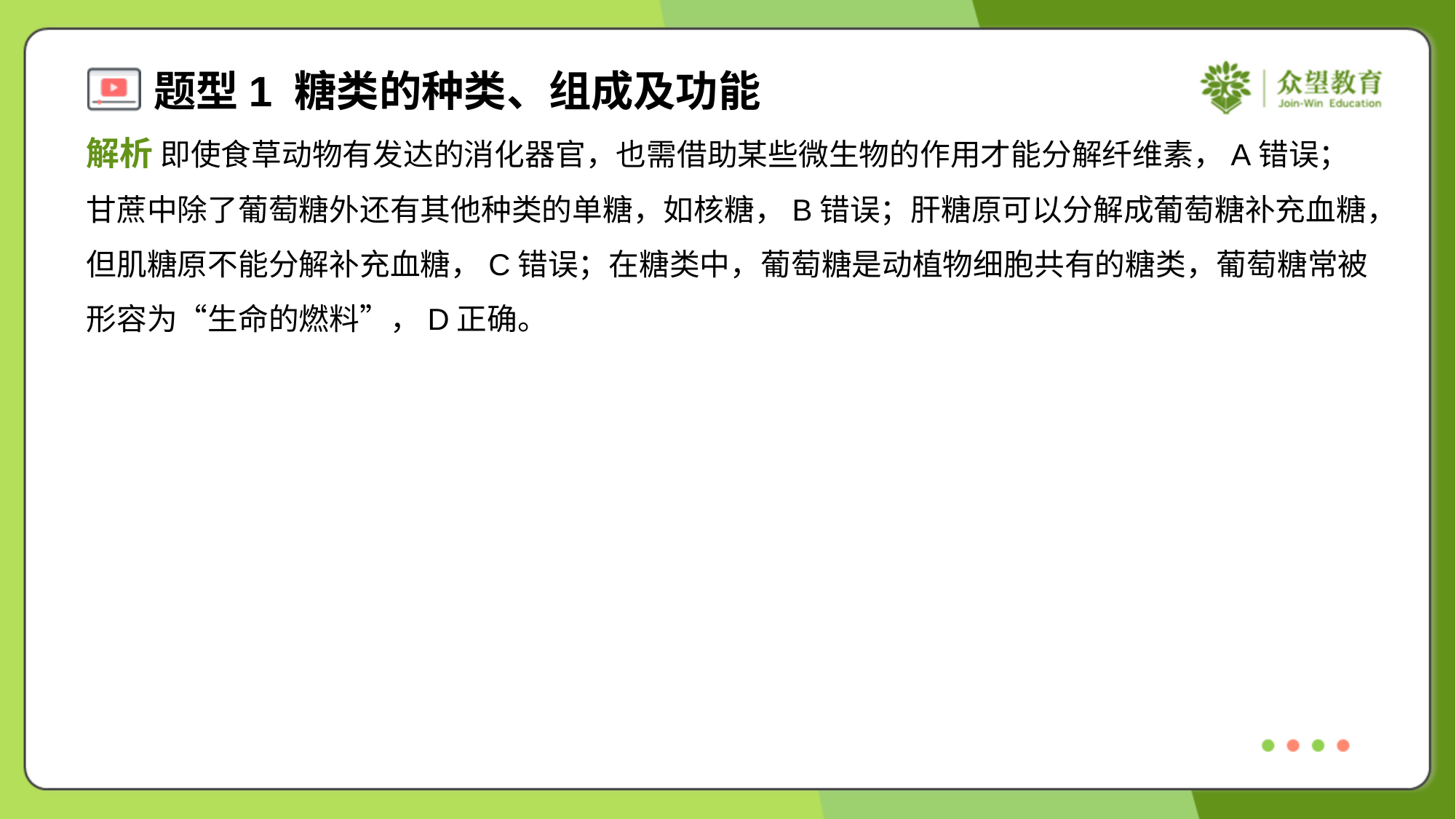

解析 即使食草动物有发达的消化器官，也需借助某些微生物的作用才能分解纤维素，A错误；
甘蔗中除了葡萄糖外还有其他种类的单糖，如核糖，B错误；肝糖原可以分解成葡萄糖补充血糖，
但肌糖原不能分解补充血糖，C错误；在糖类中，葡萄糖是动植物细胞共有的糖类，葡萄糖常被
形容为“生命的燃料”，D正确。